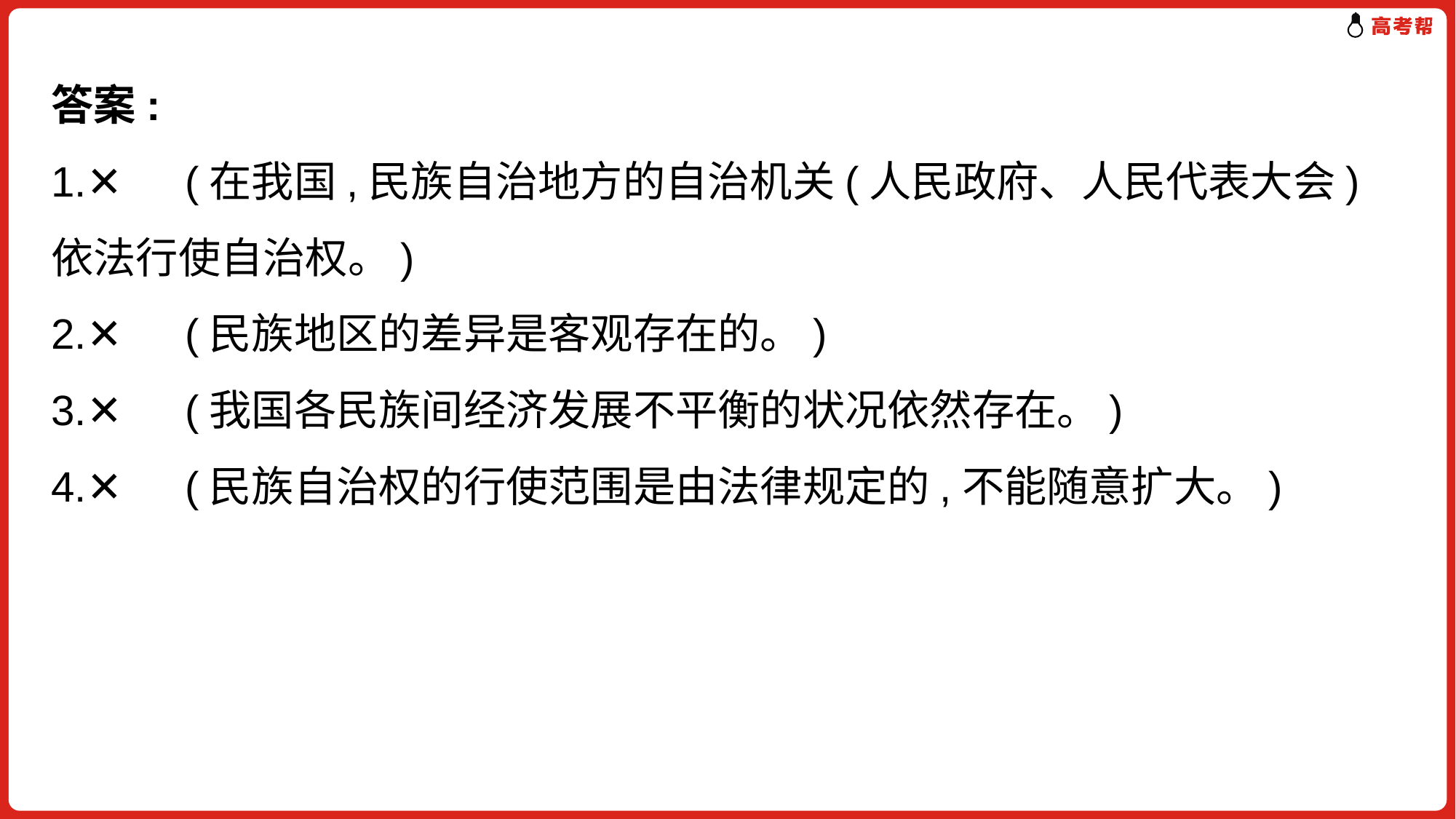

# 答案: 1.✕　(在我国,民族自治地方的自治机关(人民政府、人民代表大会)依法行使自治权。) 2.✕　(民族地区的差异是客观存在的。) 3.✕　(我国各民族间经济发展不平衡的状况依然存在。) 4.✕　(民族自治权的行使范围是由法律规定的,不能随意扩大。)